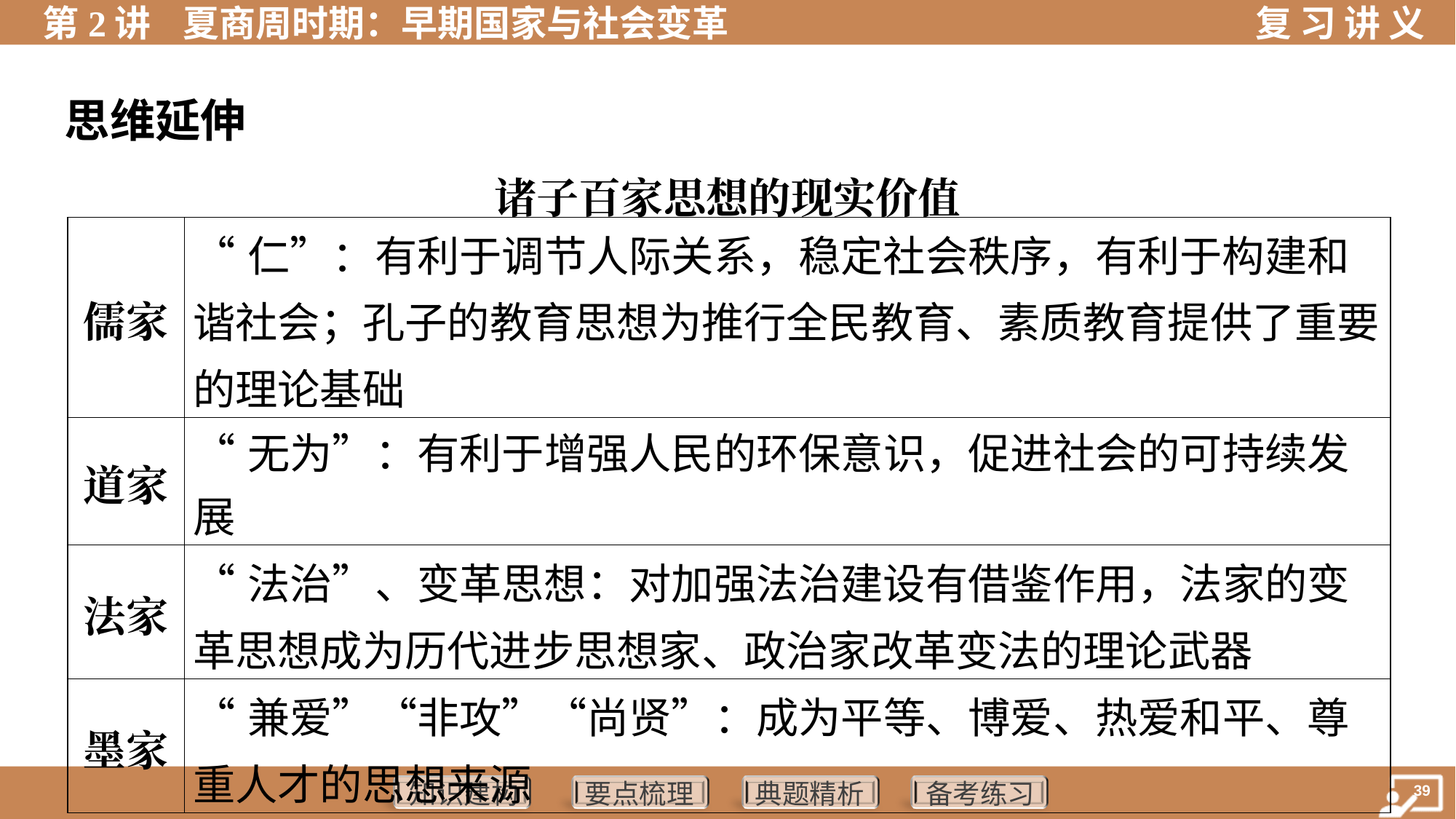

思维延伸
诸子百家思想的现实价值
| 儒家 | “仁”：有利于调节人际关系，稳定社会秩序，有利于构建和谐社会；孔子的教育思想为推行全民教育、素质教育提供了重要的理论基础 |
| --- | --- |
| 道家 | “无为”：有利于增强人民的环保意识，促进社会的可持续发展 |
| 法家 | “法治”、变革思想：对加强法治建设有借鉴作用，法家的变革思想成为历代进步思想家、政治家改革变法的理论武器 |
| 墨家 | “兼爱”“非攻”“尚贤”：成为平等、博爱、热爱和平、尊重人才的思想来源 |